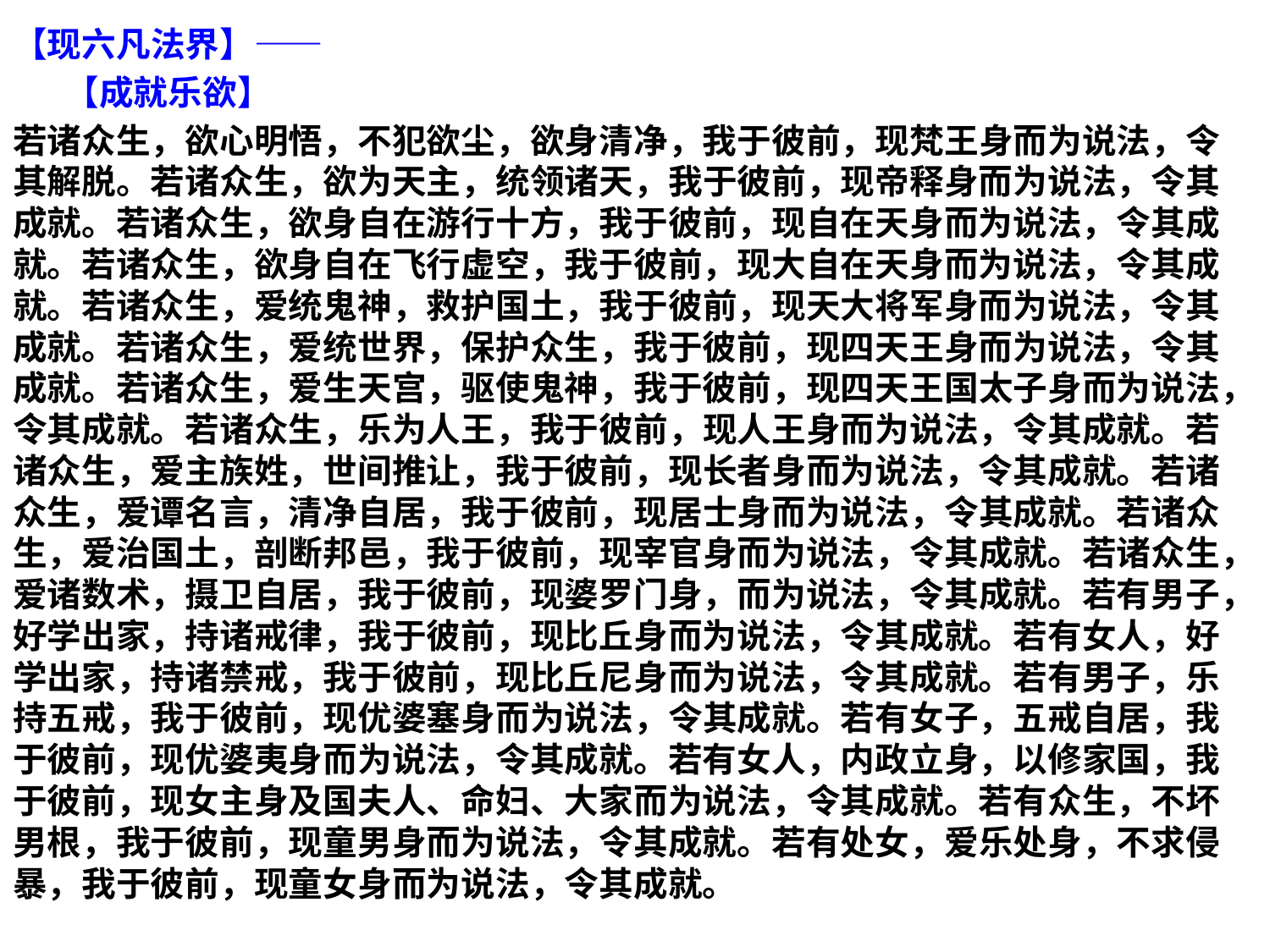

【现六凡法界】——
      【成就乐欲】
若诸众生，欲心明悟，不犯欲尘，欲身清净，我于彼前，现梵王身而为说法，令其解脱。若诸众生，欲为天主，统领诸天，我于彼前，现帝释身而为说法，令其成就。若诸众生，欲身自在游行十方，我于彼前，现自在天身而为说法，令其成就。若诸众生，欲身自在飞行虚空，我于彼前，现大自在天身而为说法，令其成就。若诸众生，爱统鬼神，救护国土，我于彼前，现天大将军身而为说法，令其成就。若诸众生，爱统世界，保护众生，我于彼前，现四天王身而为说法，令其成就。若诸众生，爱生天宫，驱使鬼神，我于彼前，现四天王国太子身而为说法，令其成就。若诸众生，乐为人王，我于彼前，现人王身而为说法，令其成就。若诸众生，爱主族姓，世间推让，我于彼前，现长者身而为说法，令其成就。若诸众生，爱谭名言，清净自居，我于彼前，现居士身而为说法，令其成就。若诸众生，爱治国土，剖断邦邑，我于彼前，现宰官身而为说法，令其成就。若诸众生，爱诸数术，摄卫自居，我于彼前，现婆罗门身，而为说法，令其成就。若有男子，好学出家，持诸戒律，我于彼前，现比丘身而为说法，令其成就。若有女人，好学出家，持诸禁戒，我于彼前，现比丘尼身而为说法，令其成就。若有男子，乐持五戒，我于彼前，现优婆塞身而为说法，令其成就。若有女子，五戒自居，我于彼前，现优婆夷身而为说法，令其成就。若有女人，内政立身，以修家国，我于彼前，现女主身及国夫人、命妇、大家而为说法，令其成就。若有众生，不坏男根，我于彼前，现童男身而为说法，令其成就。若有处女，爱乐处身，不求侵暴，我于彼前，现童女身而为说法，令其成就。